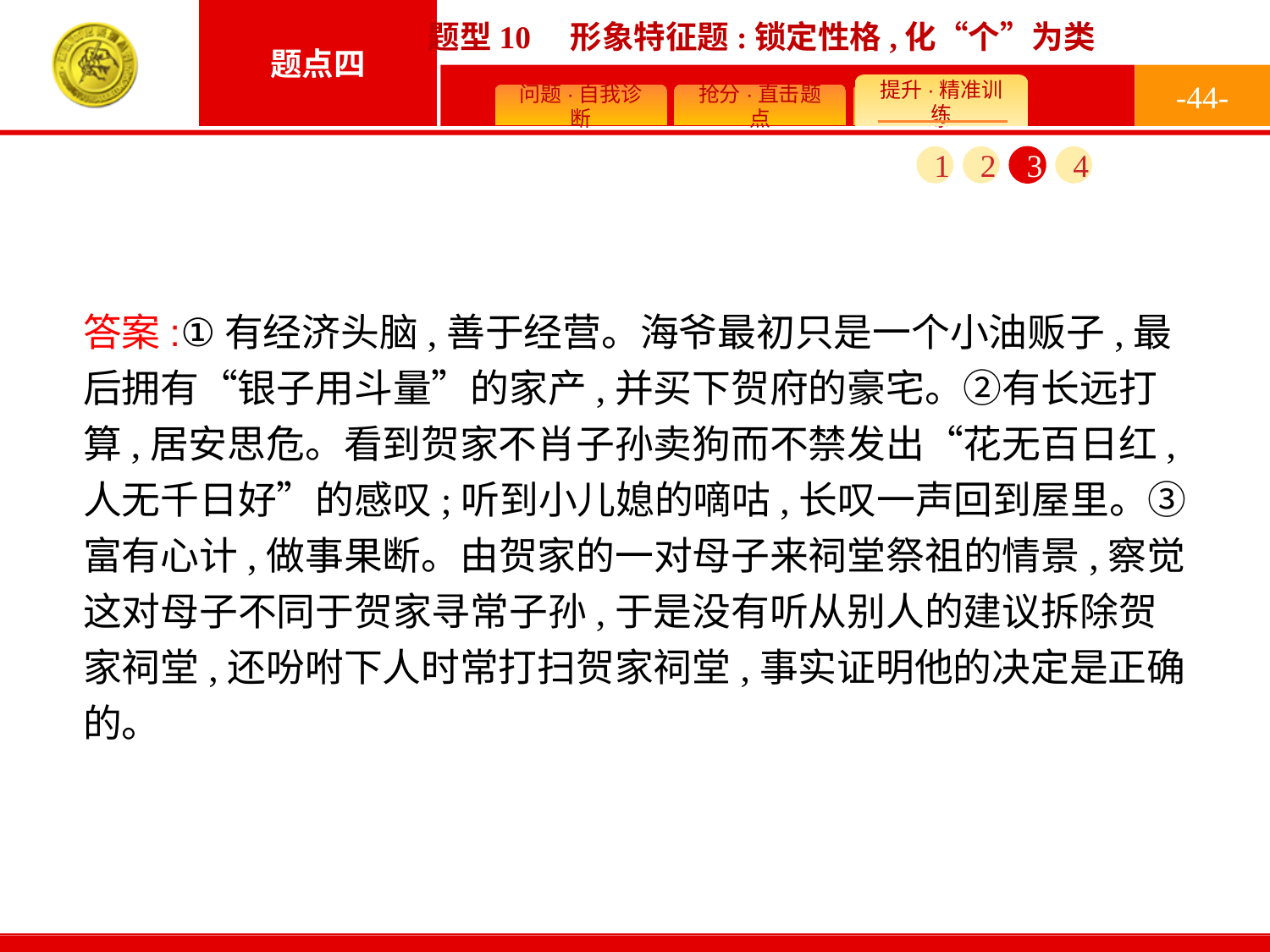

-44-
1
2
3
4
答案:①有经济头脑,善于经营。海爷最初只是一个小油贩子,最后拥有“银子用斗量”的家产,并买下贺府的豪宅。②有长远打算,居安思危。看到贺家不肖子孙卖狗而不禁发出“花无百日红,人无千日好”的感叹;听到小儿媳的嘀咕,长叹一声回到屋里。③富有心计,做事果断。由贺家的一对母子来祠堂祭祖的情景,察觉这对母子不同于贺家寻常子孙,于是没有听从别人的建议拆除贺家祠堂,还吩咐下人时常打扫贺家祠堂,事实证明他的决定是正确的。